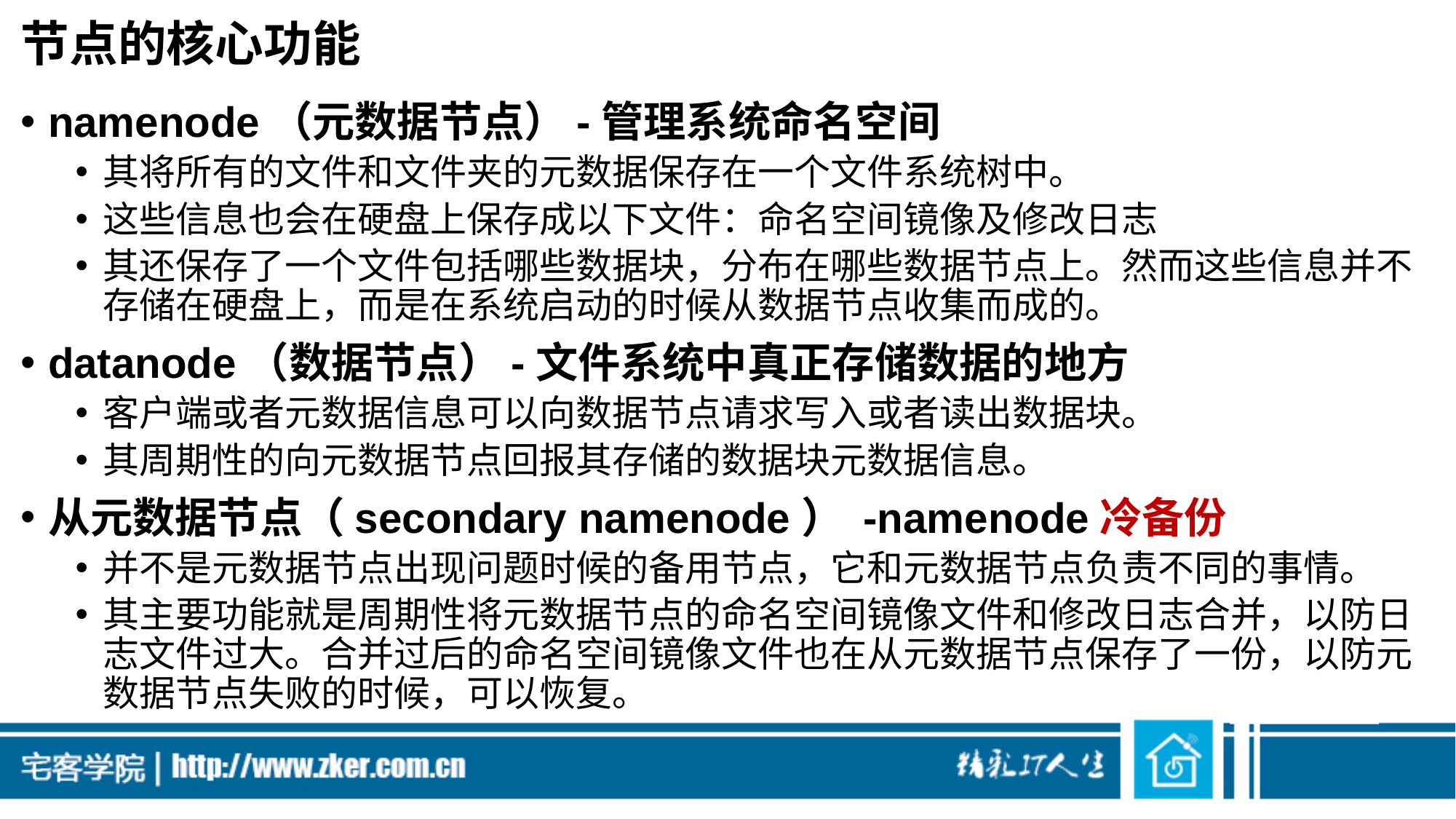

# 节点的核心功能
namenode（元数据节点）-管理系统命名空间
其将所有的文件和文件夹的元数据保存在一个文件系统树中。
这些信息也会在硬盘上保存成以下文件：命名空间镜像及修改日志
其还保存了一个文件包括哪些数据块，分布在哪些数据节点上。然而这些信息并不存储在硬盘上，而是在系统启动的时候从数据节点收集而成的。
datanode（数据节点）-文件系统中真正存储数据的地方
客户端或者元数据信息可以向数据节点请求写入或者读出数据块。
其周期性的向元数据节点回报其存储的数据块元数据信息。
从元数据节点（secondary namenode） -namenode冷备份
并不是元数据节点出现问题时候的备用节点，它和元数据节点负责不同的事情。
其主要功能就是周期性将元数据节点的命名空间镜像文件和修改日志合并，以防日志文件过大。合并过后的命名空间镜像文件也在从元数据节点保存了一份，以防元数据节点失败的时候，可以恢复。